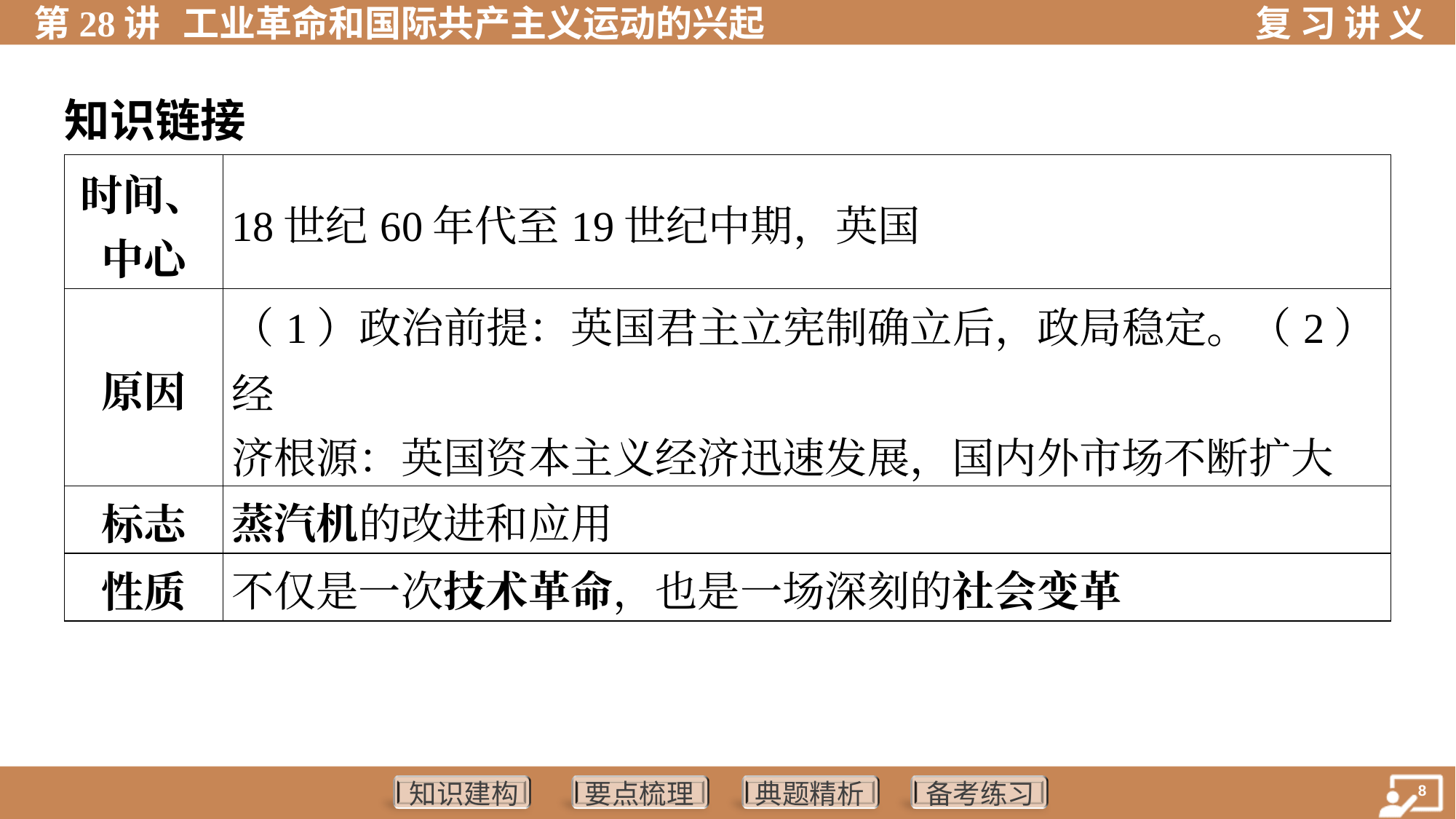

知识链接
| 时间、 中心 | 18世纪60年代至19世纪中期，英国 |  |  |  |
| --- | --- | --- | --- | --- |
| 原因 | （1）政治前提：英国君主立宪制确立后，政局稳定。（2）经 济根源：英国资本主义经济迅速发展，国内外市场不断扩大 |  |  |  |
| 标志 | 蒸汽机的改进和应用 |  |  |  |
| 性质 | 不仅是一次技术革命，也是一场深刻的社会变革 |  |  |  |